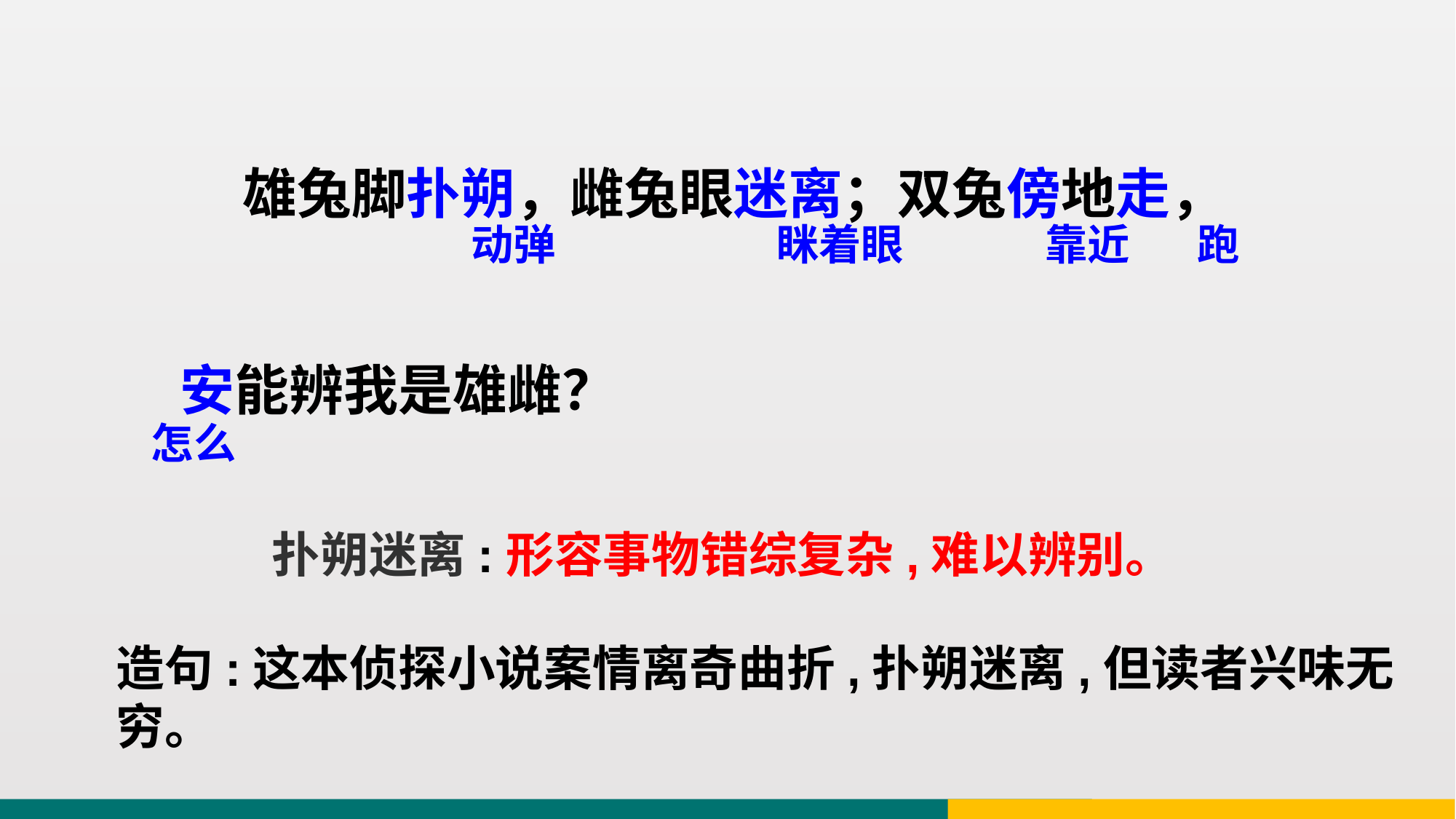

雄兔脚扑朔，雌兔眼迷离；双兔傍地走，

安能辨我是雄雌？
动弹
眯着眼
靠近
跑
怎么
扑朔迷离:
形容事物错综复杂,难以辨别。
造句:这本侦探小说案情离奇曲折,扑朔迷离,但读者兴味无穷。